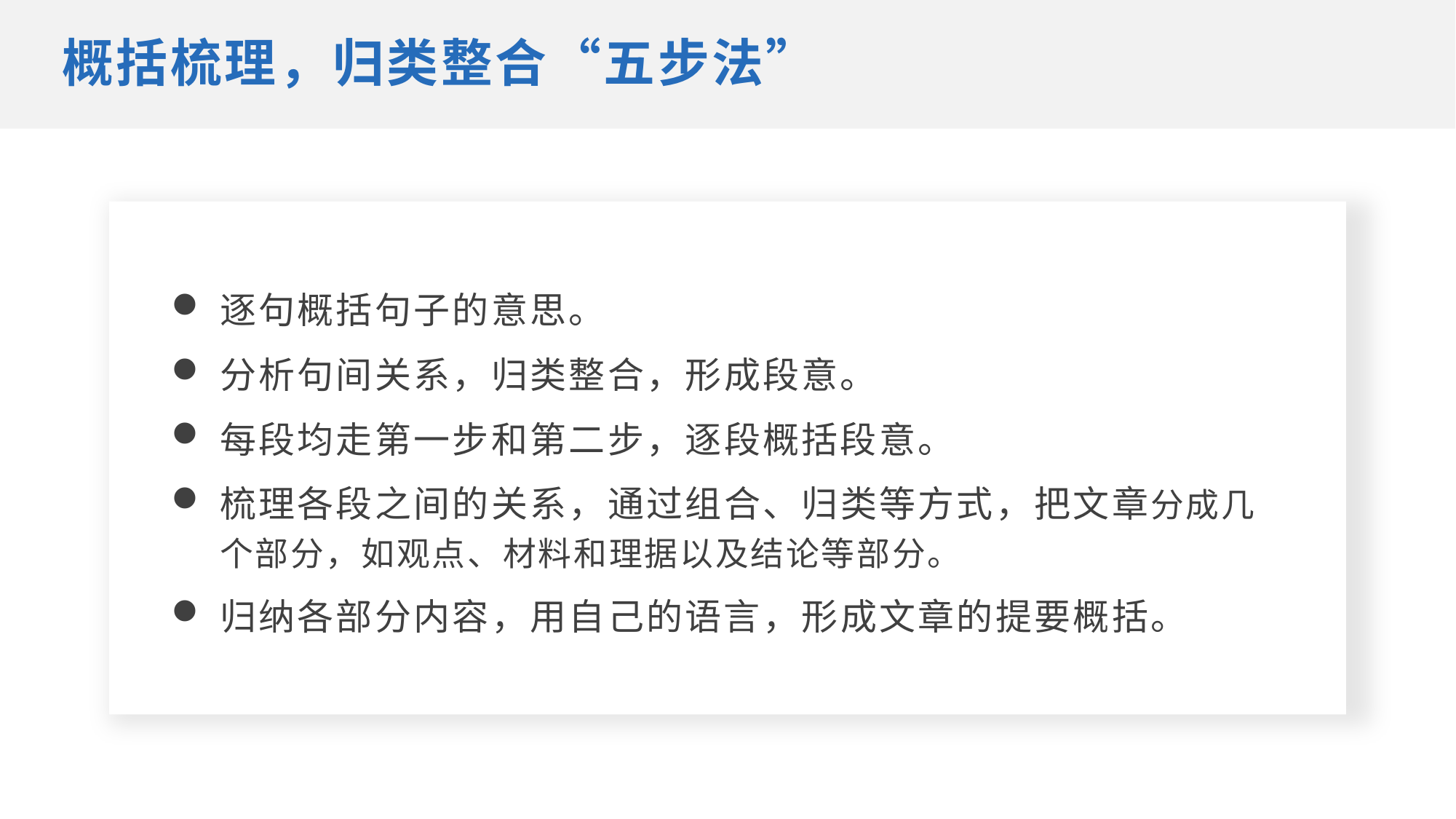

概括梳理，归类整合“五步法”

逐句概括句子的意思。
分析句间关系，归类整合，形成段意。
每段均走第一步和第二步，逐段概括段意。
梳理各段之间的关系，通过组合、归类等方式，把文章分成几个部分，如观点、材料和理据以及结论等部分。
归纳各部分内容，用自己的语言，形成文章的提要概括。